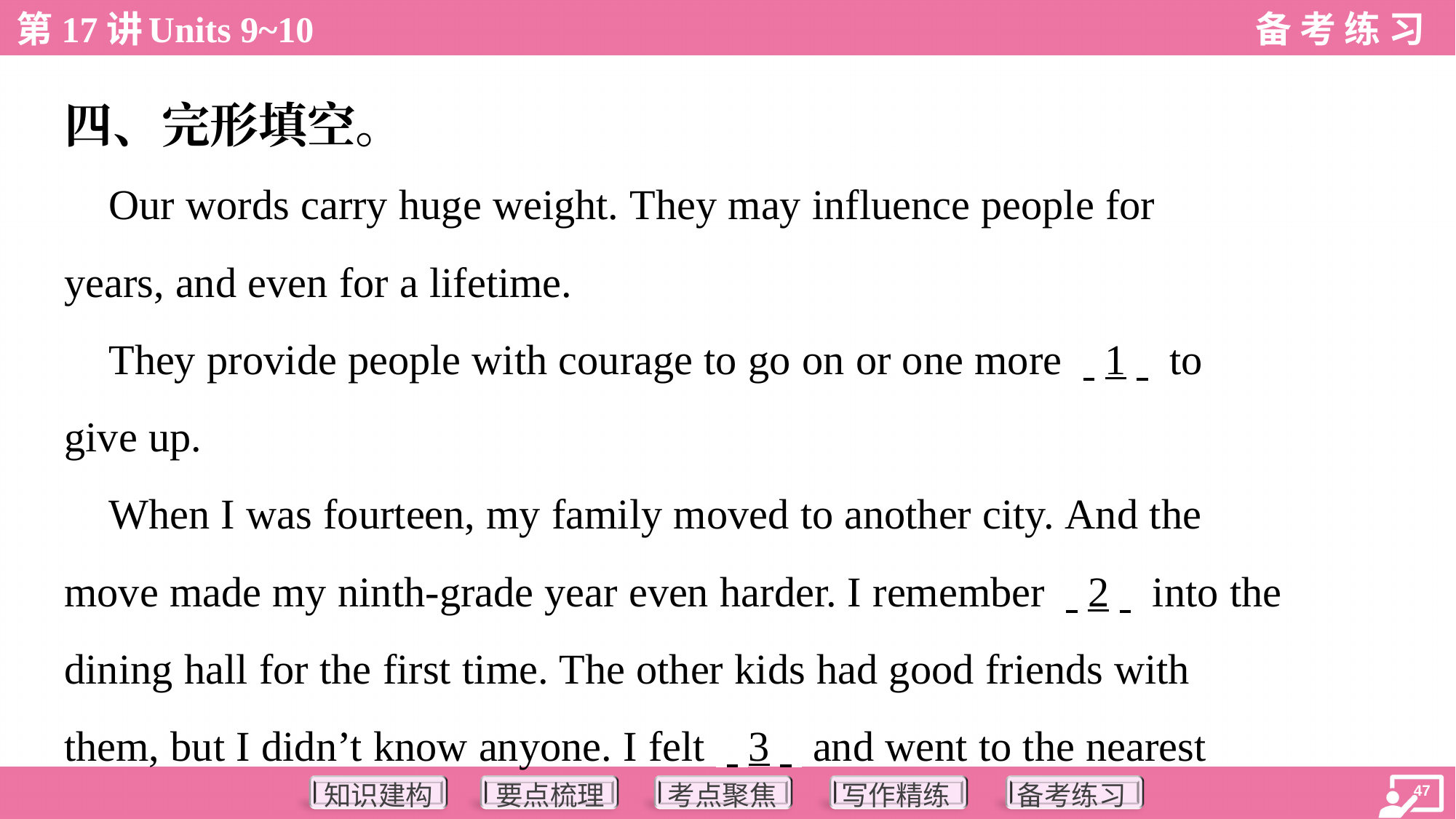

四、完形填空。
    Our words carry huge weight. They may influence people for
years, and even for a lifetime.
    They provide people with courage to go on or one more . .1. . to
give up.
    When I was fourteen, my family moved to another city. And the
move made my ninth-grade year even harder. I remember . .2. . into the
dining hall for the first time. The other kids had good friends with
them, but I didn’t know anyone. I felt . .3. . and went to the nearest